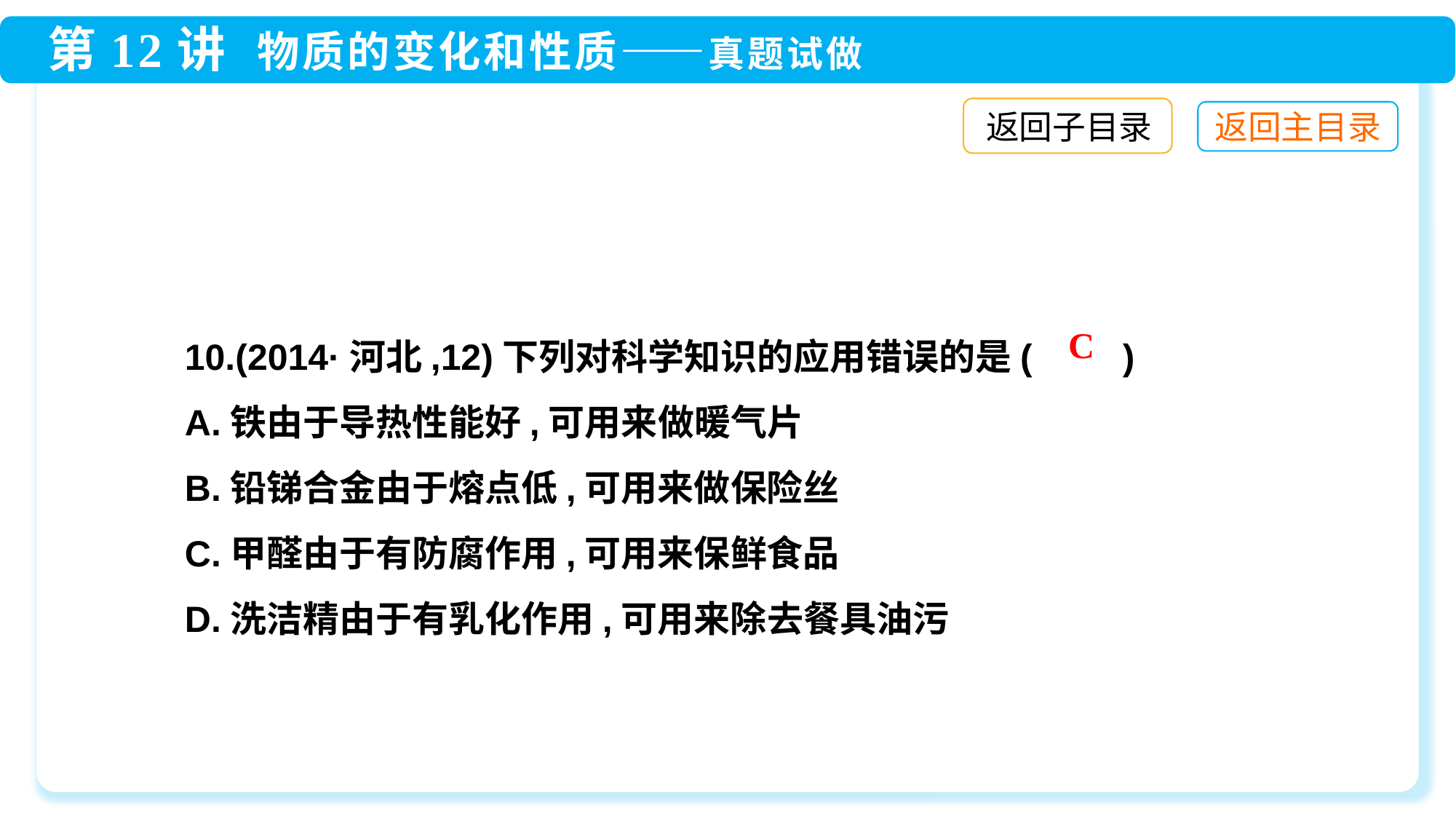

返回子目录

10.(2014·河北,12)下列对科学知识的应用错误的是(　　)
A.铁由于导热性能好,可用来做暖气片
B.铅锑合金由于熔点低,可用来做保险丝
C.甲醛由于有防腐作用,可用来保鲜食品
D.洗洁精由于有乳化作用,可用来除去餐具油污
C